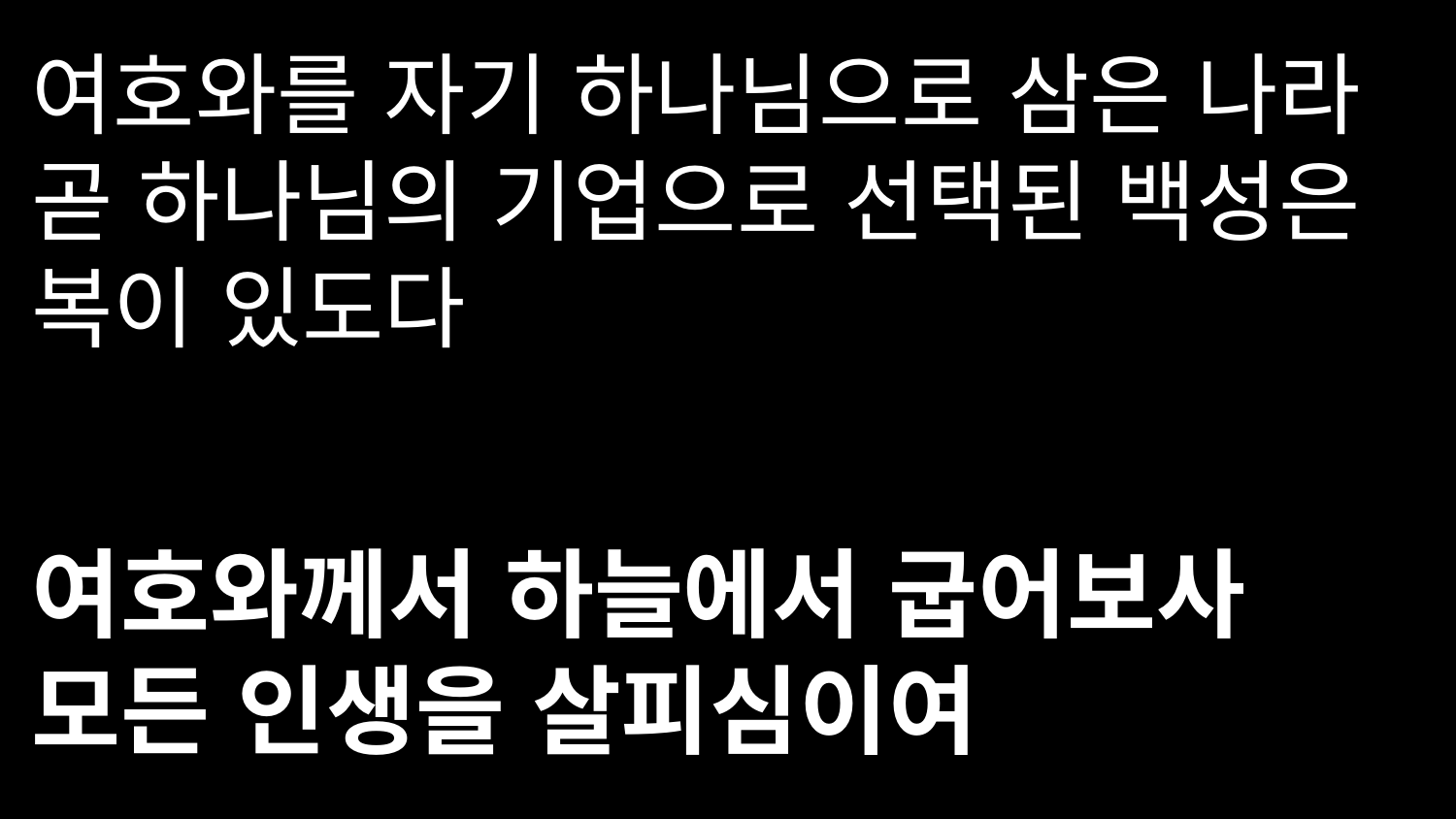

여호와를 자기 하나님으로 삼은 나라 곧 하나님의 기업으로 선택된 백성은 복이 있도다
여호와께서 하늘에서 굽어보사 모든 인생을 살피심이여